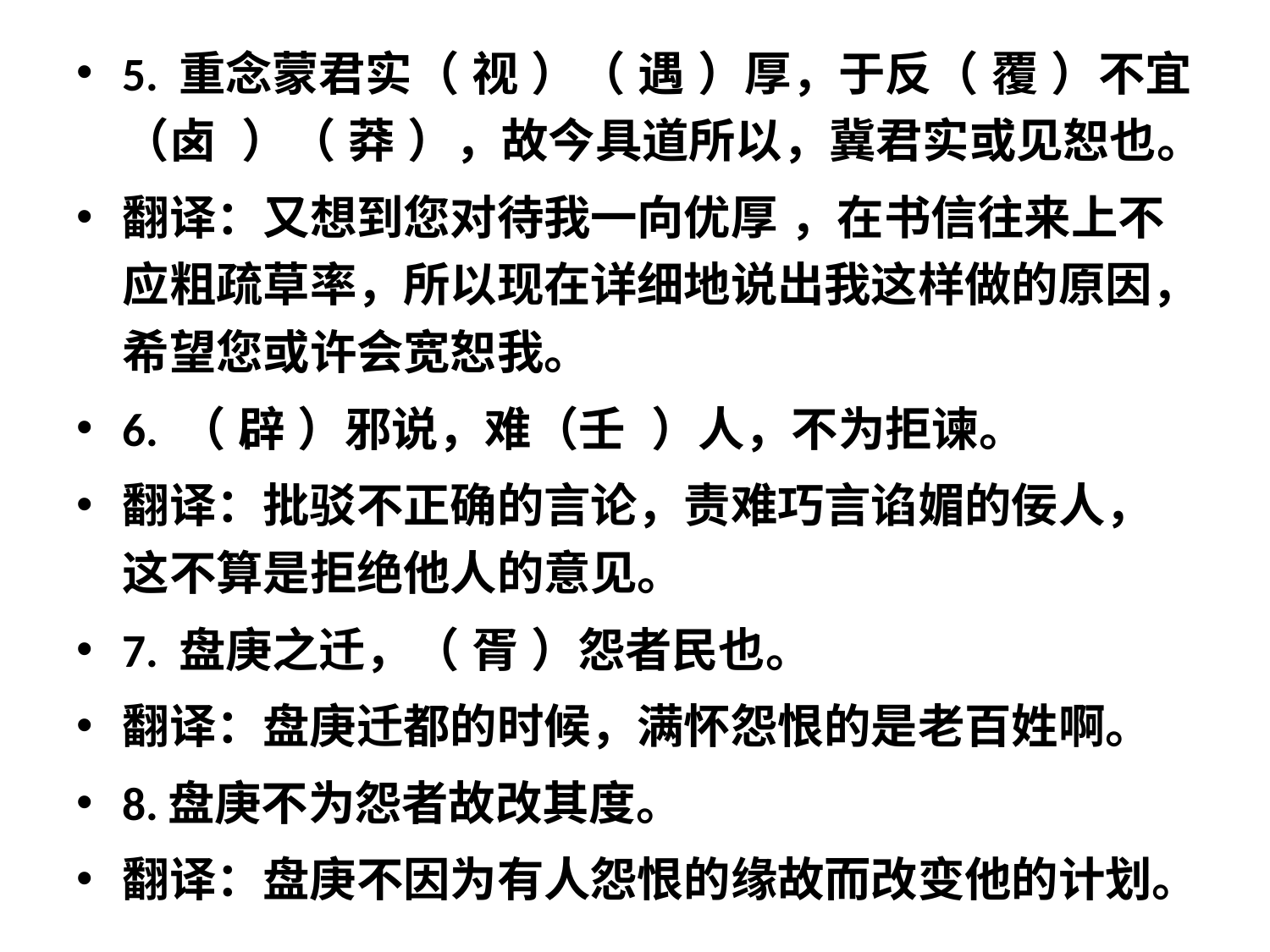

#
5. 重念蒙君实（ 视 ）（ 遇 ）厚，于反（ 覆 ）不宜（卤  ）（ 莽 ），故今具道所以，冀君实或见恕也。
翻译：又想到您对待我一向优厚 ，在书信往来上不应粗疏草率，所以现在详细地说出我这样做的原因，希望您或许会宽恕我。
6. （ 辟 ）邪说，难（壬  ）人，不为拒谏。
翻译：批驳不正确的言论，责难巧言谄媚的佞人，这不算是拒绝他人的意见。
7. 盘庚之迁，（ 胥 ）怨者民也。
翻译：盘庚迁都的时候，满怀怨恨的是老百姓啊。
8.盘庚不为怨者故改其度。
翻译：盘庚不因为有人怨恨的缘故而改变他的计划。